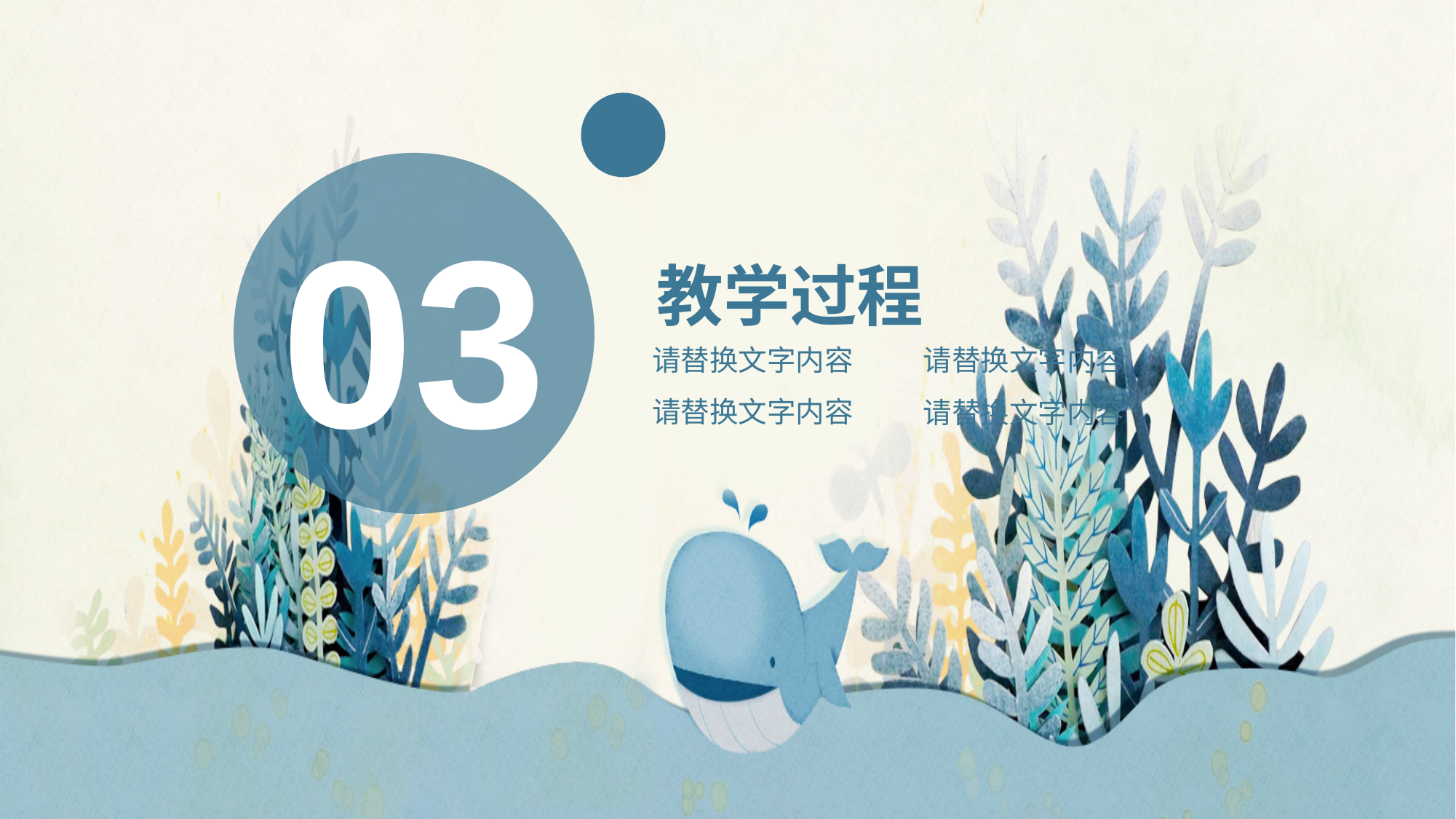

03
教学过程
请替换文字内容
请替换文字内容
请替换文字内容
请替换文字内容